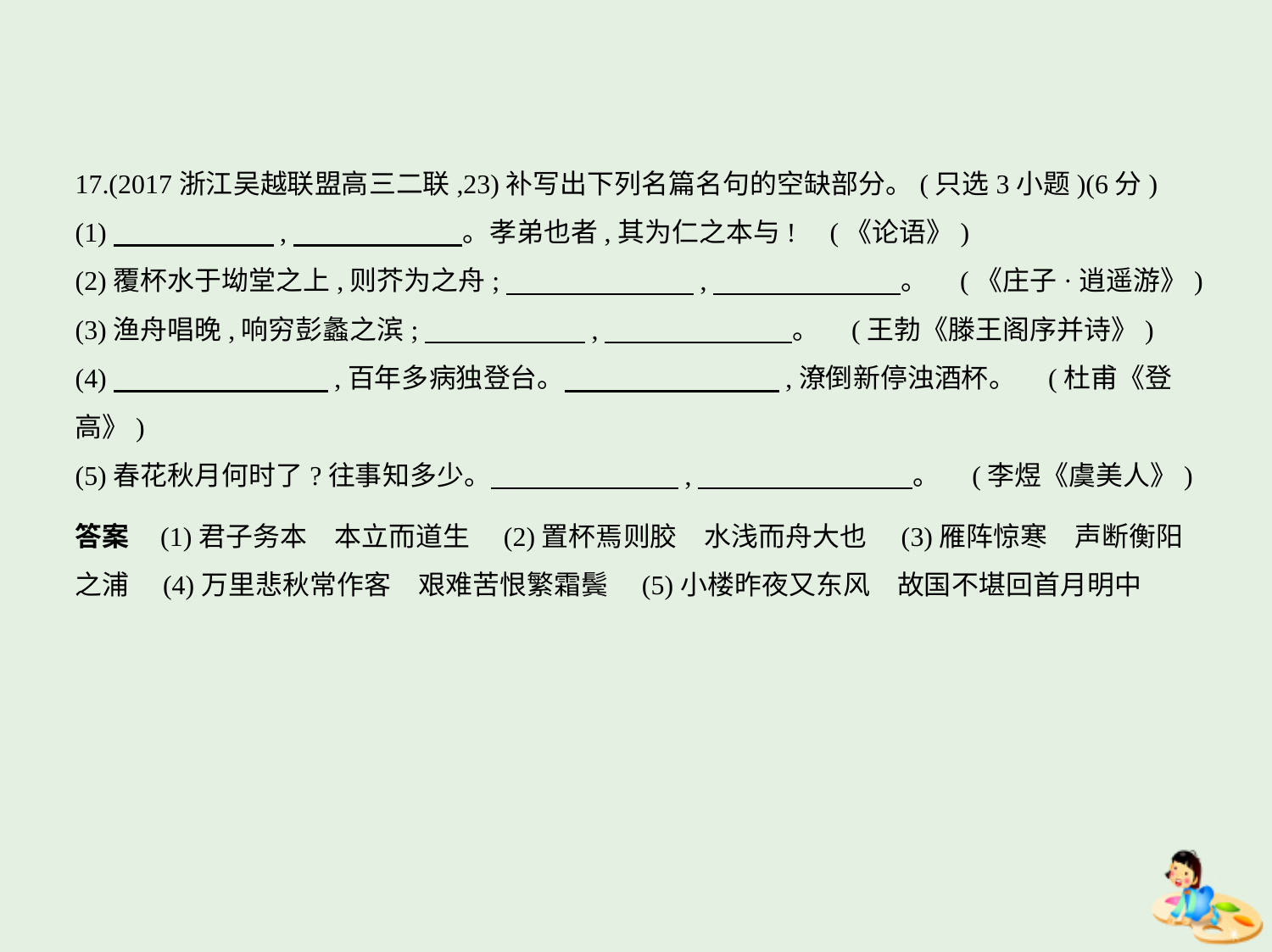

17.(2017浙江吴越联盟高三二联,23)补写出下列名篇名句的空缺部分。(只选3小题)(6分)
(1)　　　　　    ,　　　　　　 。孝弟也者,其为仁之本与!  (《论语》)
(2)覆杯水于坳堂之上,则芥为之舟;　　　　　　    ,　　　　　　    。 (《庄子·逍遥游》)
(3)渔舟唱晚,响穷彭蠡之滨;　　　　　    ,　　　　　　    。 (王勃《滕王阁序并诗》)
(4)　　　　　　　    ,百年多病独登台。　　　　　　　    ,潦倒新停浊酒杯。 (杜甫《登
高》)
(5)春花秋月何时了?往事知多少。　　　　　　    ,　　　　　　　    。 (李煜《虞美人》)
答案    (1)君子务本　本立而道生　(2)置杯焉则胶　水浅而舟大也　(3)雁阵惊寒　声断衡阳
之浦　(4)万里悲秋常作客　艰难苦恨繁霜鬓　(5)小楼昨夜又东风　故国不堪回首月明中